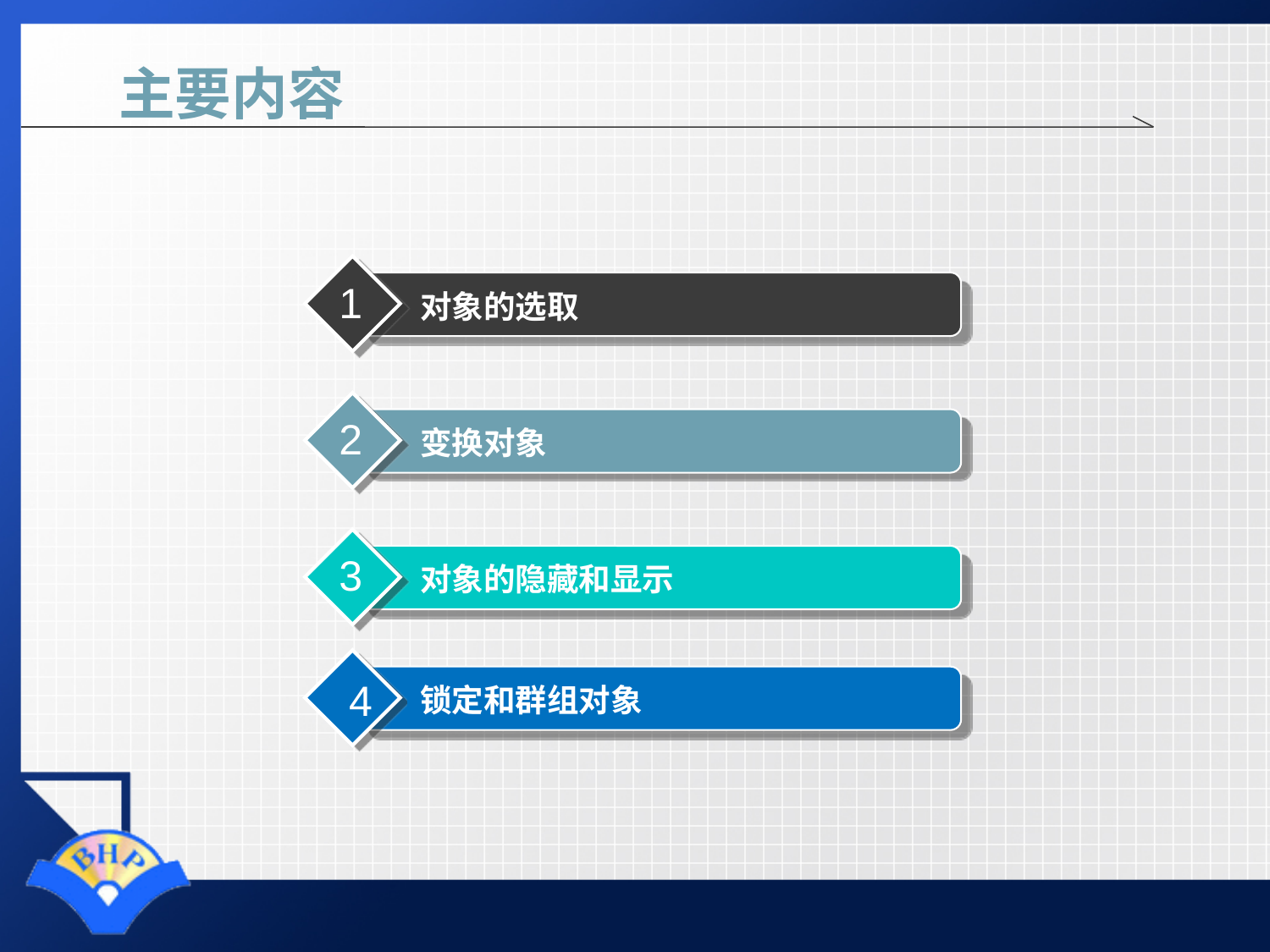

# 主要内容

1

对象的选取

2

变换对象

3

对象的隐藏和显示

4
锁定和群组对象